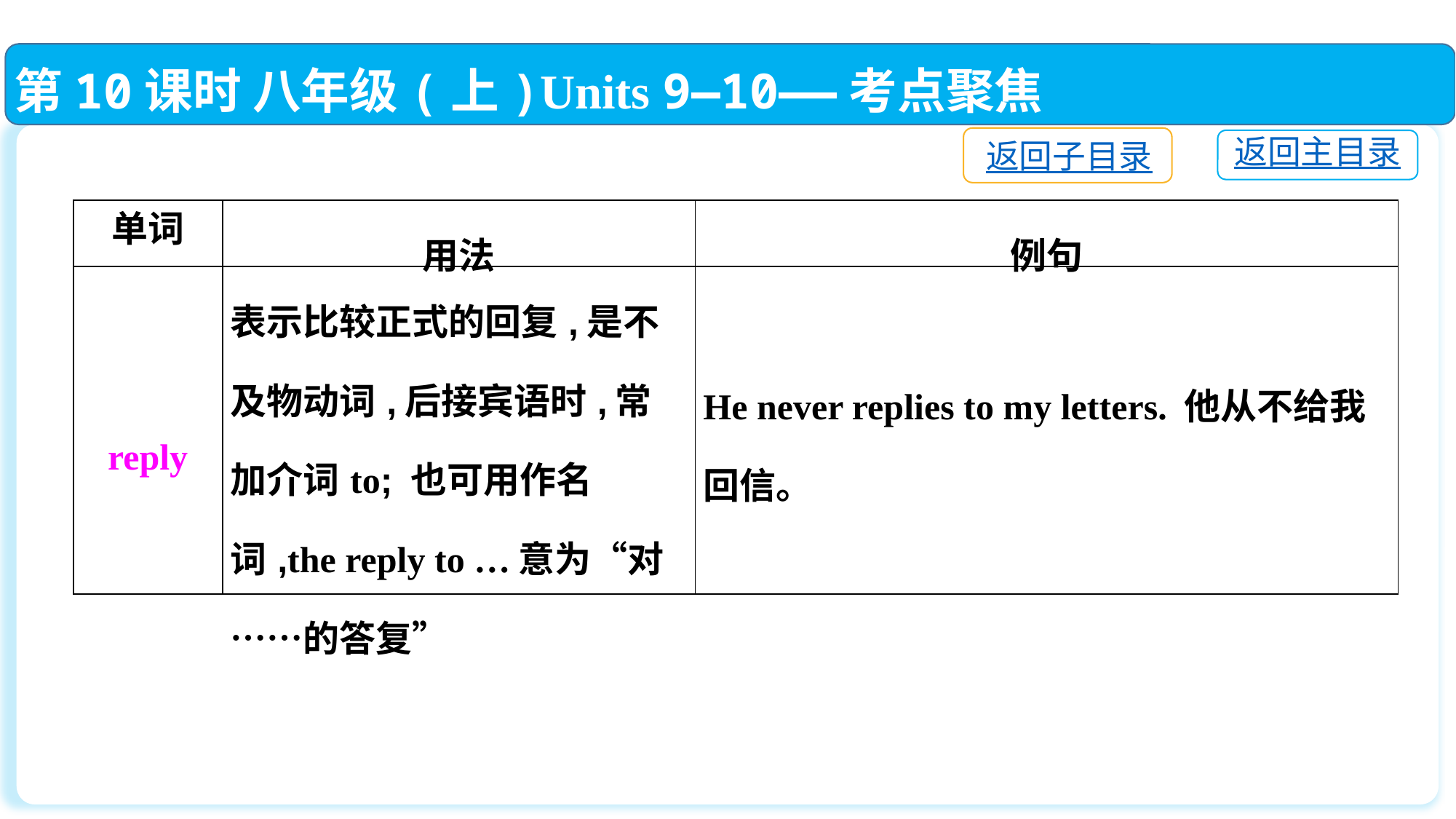

第10课时 八年级(上)Units 9—10——考点聚焦

返回子目录
返回主目录
| 单词 | 用法 | 例句 |
| --- | --- | --- |
| reply | 表示比较正式的回复,是不及物动词,后接宾语时,常加介词to; 也可用作名词,the reply to …意为“对……的答复” | He never replies to my letters. 他从不给我回信。 |